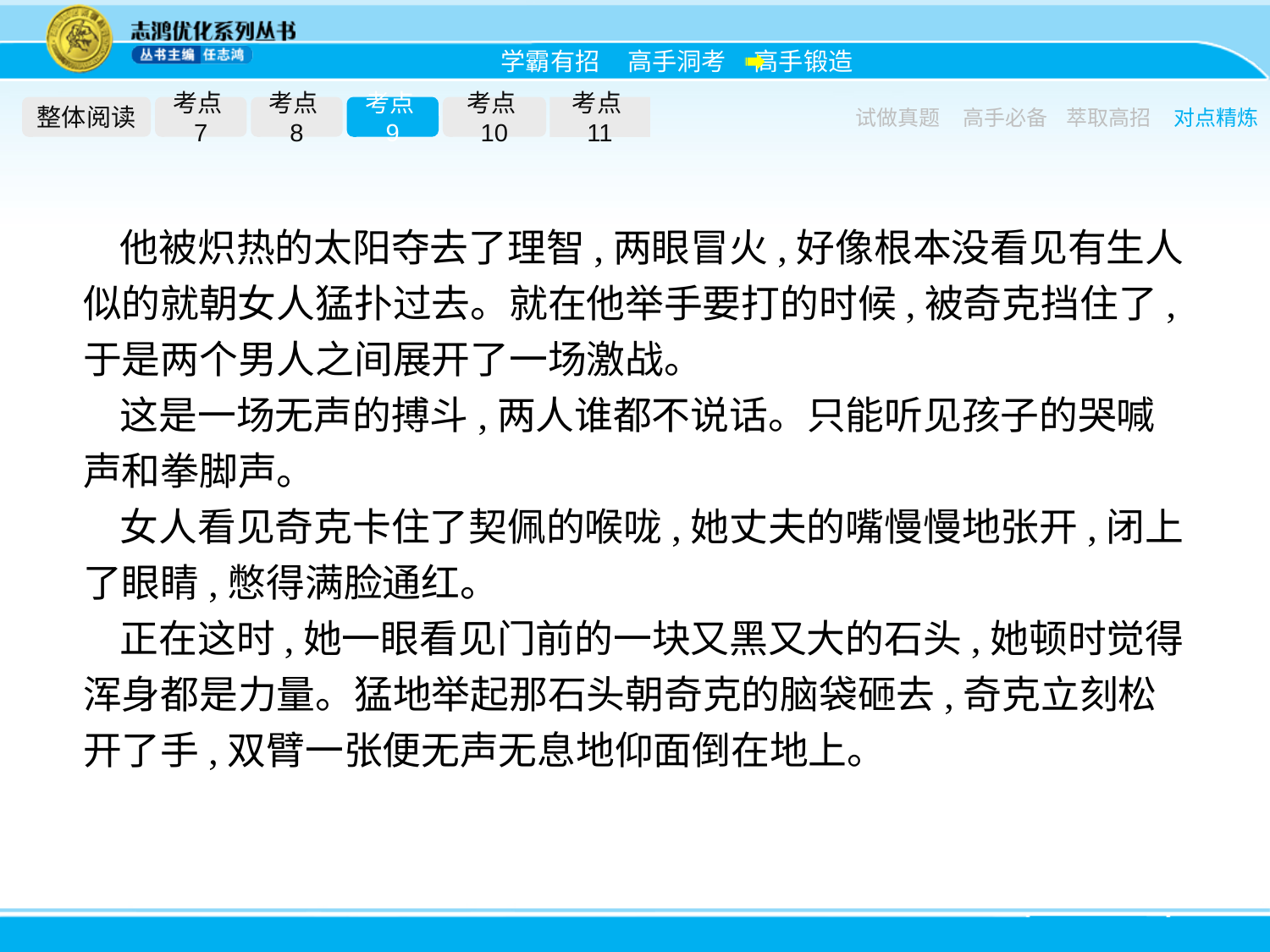

整体阅读
考点7
考点8
考点9
考点10
考点11
试做真题
高手必备
萃取高招
对点精炼
他被炽热的太阳夺去了理智,两眼冒火,好像根本没看见有生人似的就朝女人猛扑过去。就在他举手要打的时候,被奇克挡住了,于是两个男人之间展开了一场激战。
这是一场无声的搏斗,两人谁都不说话。只能听见孩子的哭喊声和拳脚声。
女人看见奇克卡住了契佩的喉咙,她丈夫的嘴慢慢地张开,闭上了眼睛,憋得满脸通红。
正在这时,她一眼看见门前的一块又黑又大的石头,她顿时觉得浑身都是力量。猛地举起那石头朝奇克的脑袋砸去,奇克立刻松开了手,双臂一张便无声无息地仰面倒在地上。